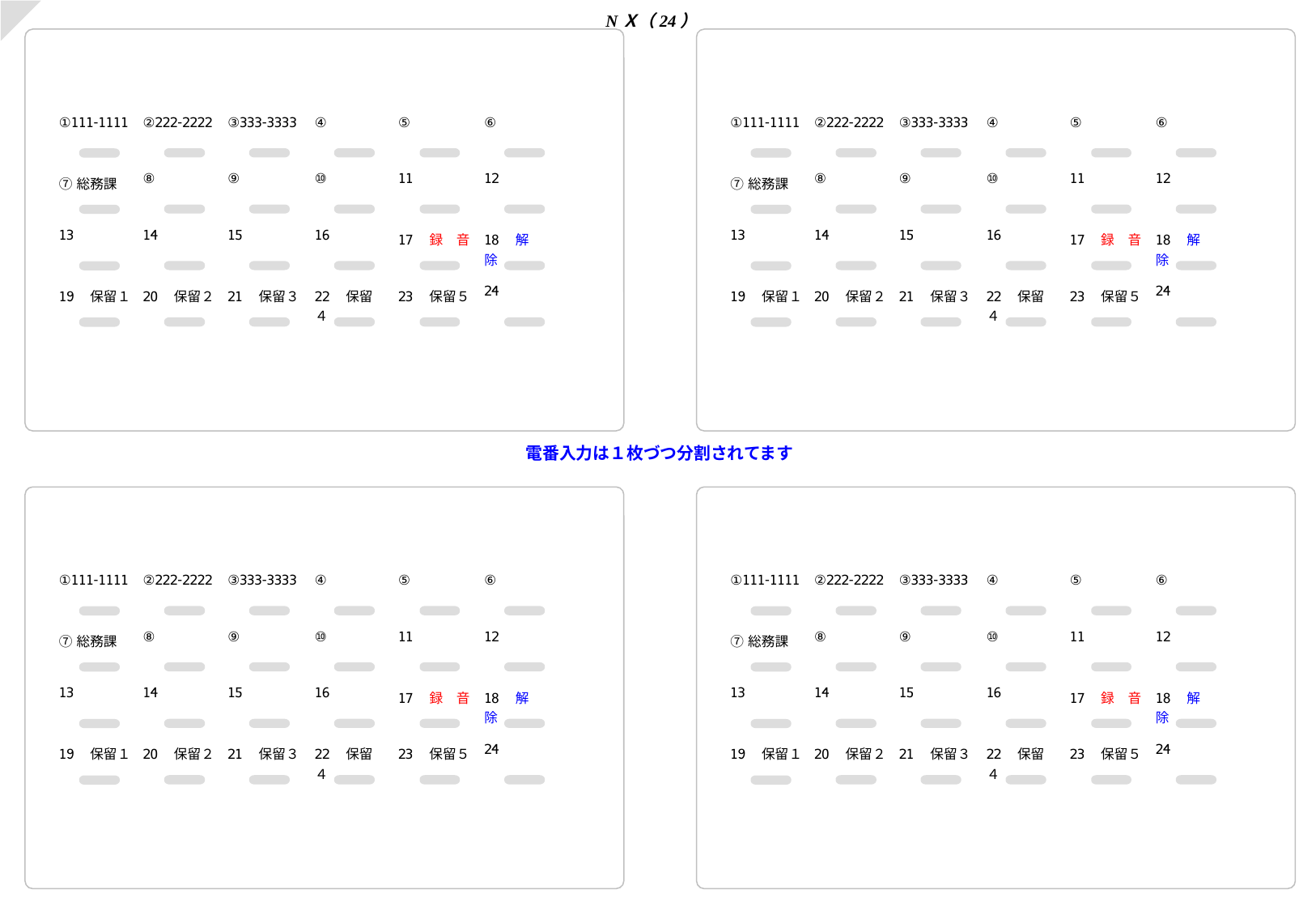

NＸ（24）

|  |  |  |  |  |  |
| --- | --- | --- | --- | --- | --- |
| ①111-1111 | ②222-2222 | ③333-3333 | ④ | ⑤ | ⑥ |
| ⑦総務課 | ⑧ | ⑨ | ⑩ | 11 | 12 |
| 13 | 14 | 15 | 16 | 17　録　音 | 18　解　除 |
| 19　保留１ | 20　保留２ | 21　保留３ | 22　保留４ | 23　保留５ | 24 |
|  |  |  |  |  |  |
| --- | --- | --- | --- | --- | --- |
| ①111-1111 | ②222-2222 | ③333-3333 | ④ | ⑤ | ⑥ |
| ⑦総務課 | ⑧ | ⑨ | ⑩ | 11 | 12 |
| 13 | 14 | 15 | 16 | 17　録　音 | 18　解　除 |
| 19　保留１ | 20　保留２ | 21　保留３ | 22　保留４ | 23　保留５ | 24 |

電番入力は１枚づつ分割されてます

|  |  |  |  |  |  |
| --- | --- | --- | --- | --- | --- |
| ①111-1111 | ②222-2222 | ③333-3333 | ④ | ⑤ | ⑥ |
| ⑦総務課 | ⑧ | ⑨ | ⑩ | 11 | 12 |
| 13 | 14 | 15 | 16 | 17　録　音 | 18　解　除 |
| 19　保留１ | 20　保留２ | 21　保留３ | 22　保留４ | 23　保留５ | 24 |
|  |  |  |  |  |  |
| --- | --- | --- | --- | --- | --- |
| ①111-1111 | ②222-2222 | ③333-3333 | ④ | ⑤ | ⑥ |
| ⑦総務課 | ⑧ | ⑨ | ⑩ | 11 | 12 |
| 13 | 14 | 15 | 16 | 17　録　音 | 18　解　除 |
| 19　保留１ | 20　保留２ | 21　保留３ | 22　保留４ | 23　保留５ | 24 |